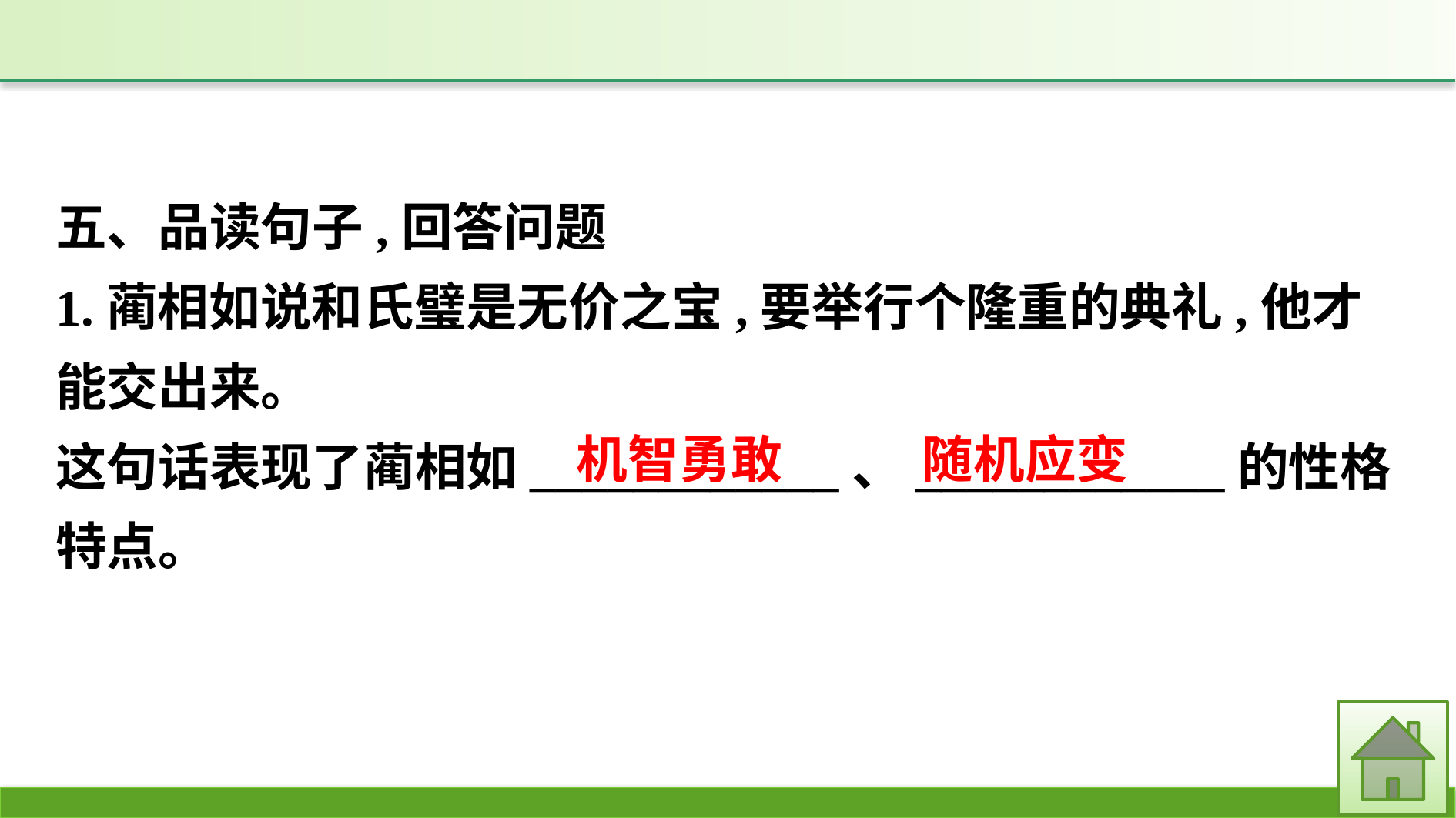

五、品读句子,回答问题
1.蔺相如说和氏璧是无价之宝,要举行个隆重的典礼,他才能交出来。
这句话表现了蔺相如____________、____________的性格特点。
机智勇敢
随机应变